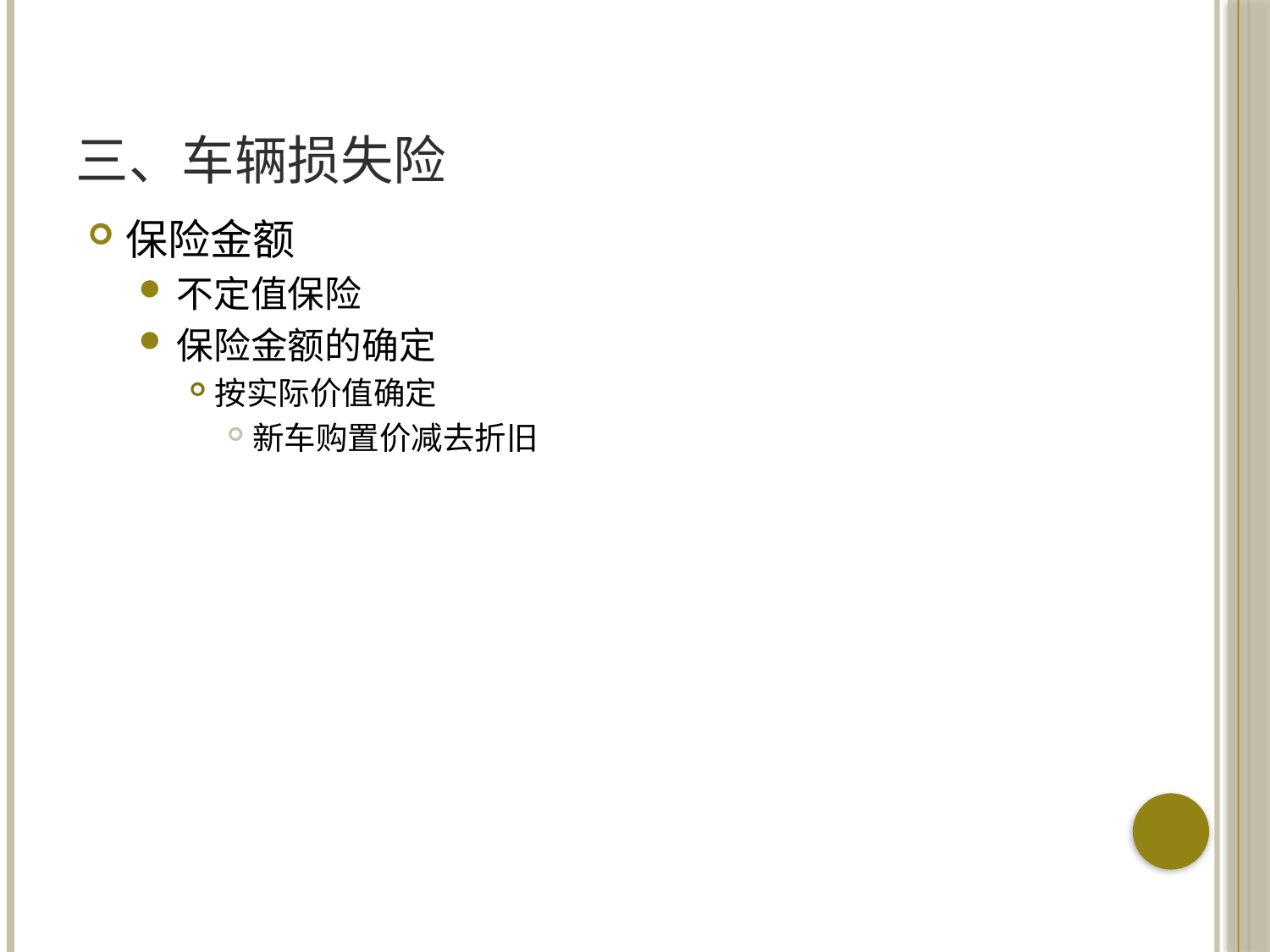

# 三、车辆损失险
保险金额
不定值保险
保险金额的确定
按实际价值确定
新车购置价减去折旧